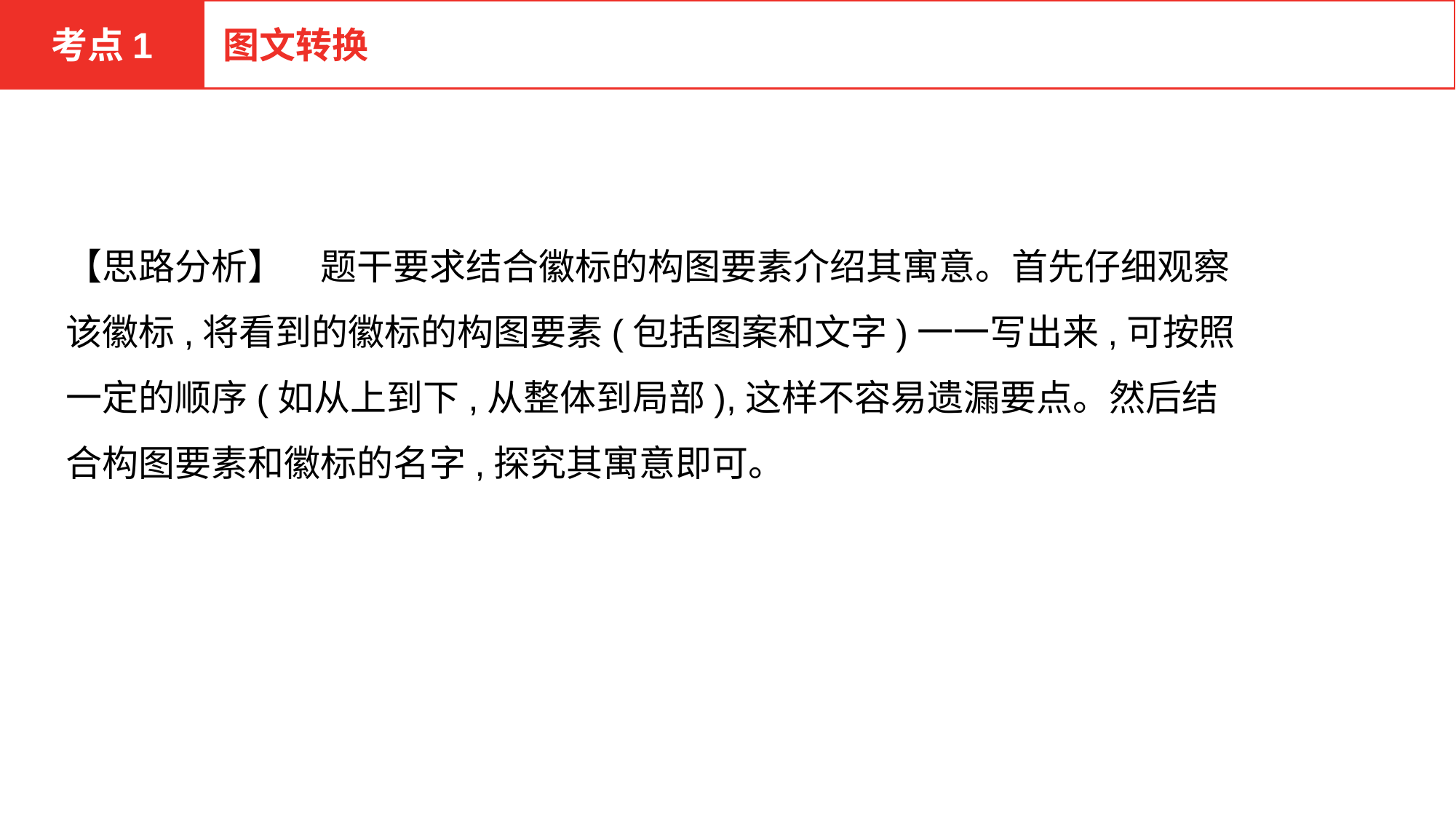

考点1
图文转换
【思路分析】　题干要求结合徽标的构图要素介绍其寓意。首先仔细观察该徽标,将看到的徽标的构图要素(包括图案和文字)一一写出来,可按照一定的顺序(如从上到下,从整体到局部),这样不容易遗漏要点。然后结合构图要素和徽标的名字,探究其寓意即可。